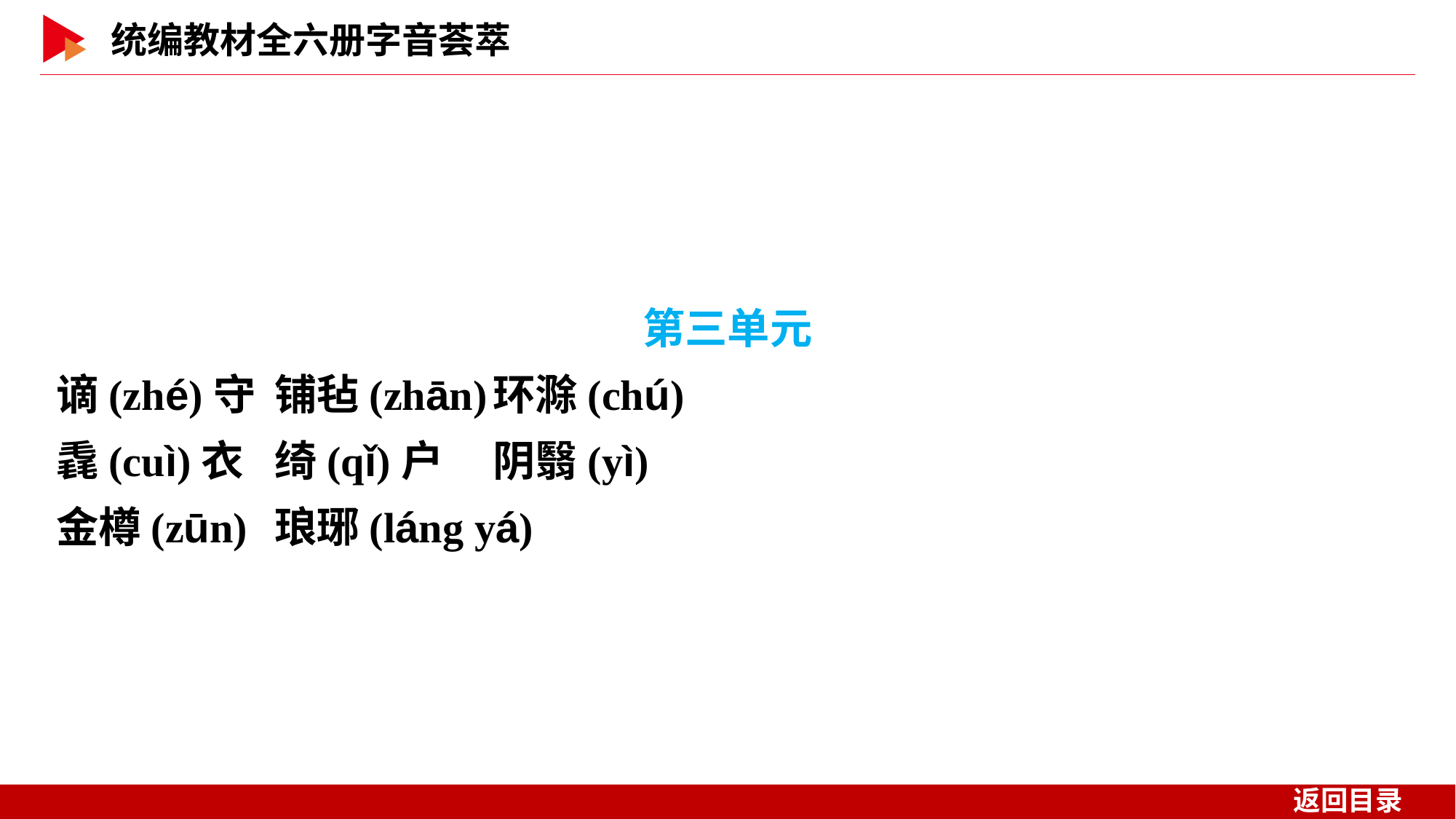

第三单元
谪(zhé)守	铺毡(zhān)	环滁(chú)
毳(cuì)衣	绮(qǐ)户	阴翳(yì)
金樽(zūn)	琅琊(láng yá)